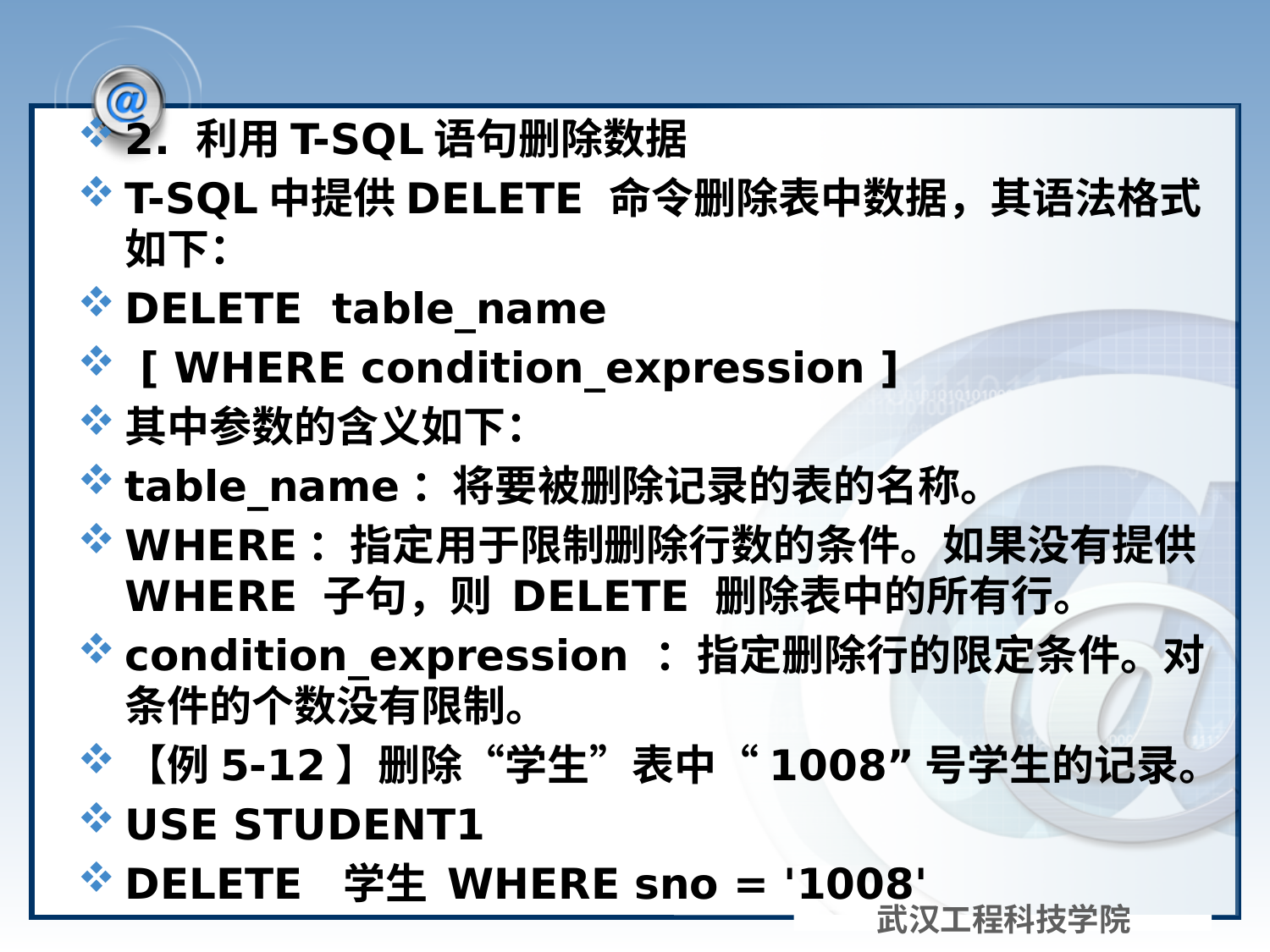

#
2. 利用T-SQL语句删除数据
T-SQL中提供DELETE 命令删除表中数据，其语法格式如下：
DELETE  table_name
 [ WHERE condition_expression ]
其中参数的含义如下：
table_name：将要被删除记录的表的名称。
WHERE：指定用于限制删除行数的条件。如果没有提供 WHERE 子句，则 DELETE 删除表中的所有行。
condition_expression ：指定删除行的限定条件。对条件的个数没有限制。
【例5-12】删除“学生”表中“1008”号学生的记录。
USE STUDENT1
DELETE  学生 WHERE sno = '1008'

武汉工程科技学院